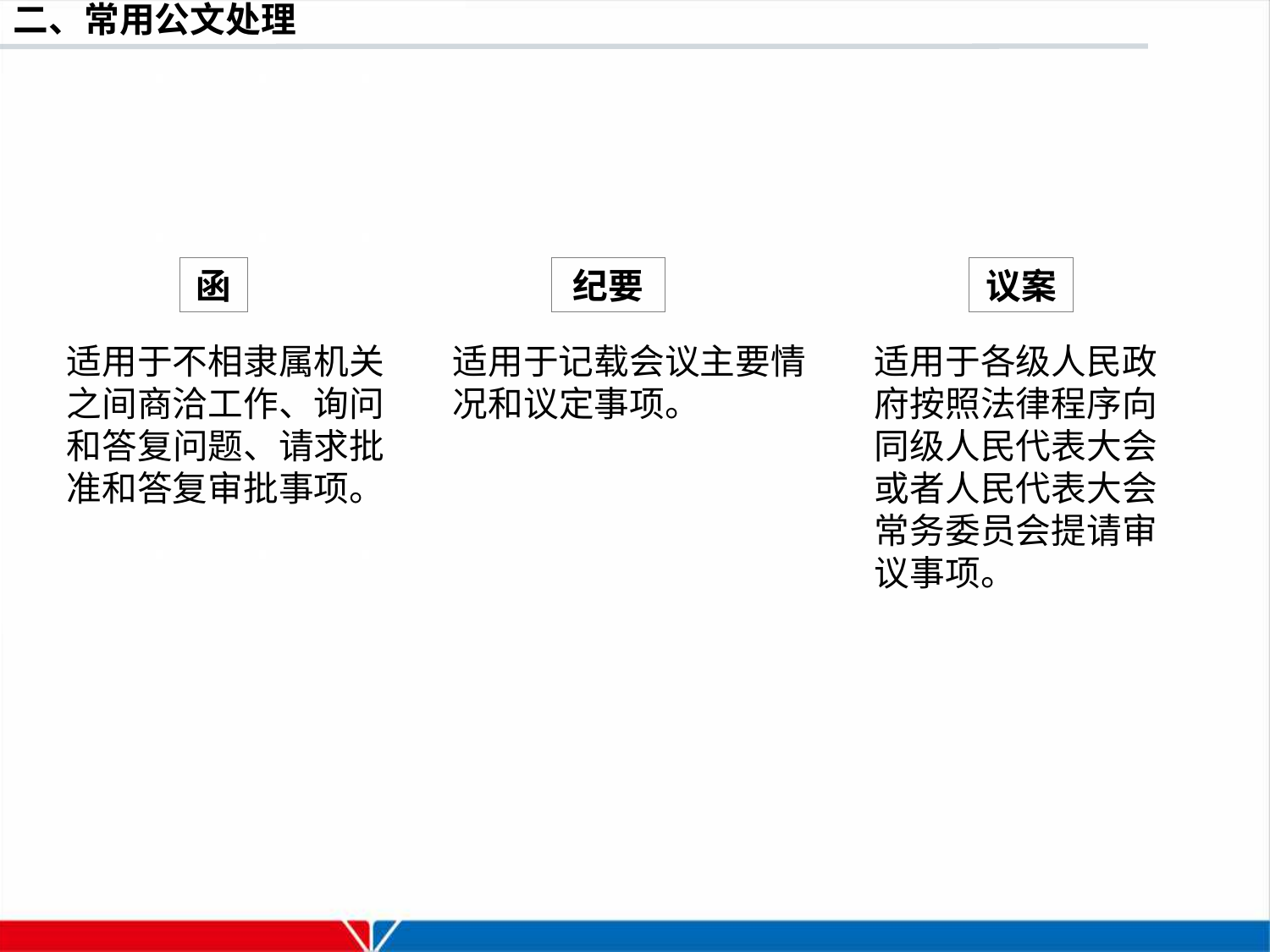

函
纪要
议案
适用于不相隶属机关之间商洽工作、询问和答复问题、请求批准和答复审批事项。
适用于记载会议主要情况和议定事项。
适用于各级人民政府按照法律程序向同级人民代表大会或者人民代表大会常务委员会提请审议事项。